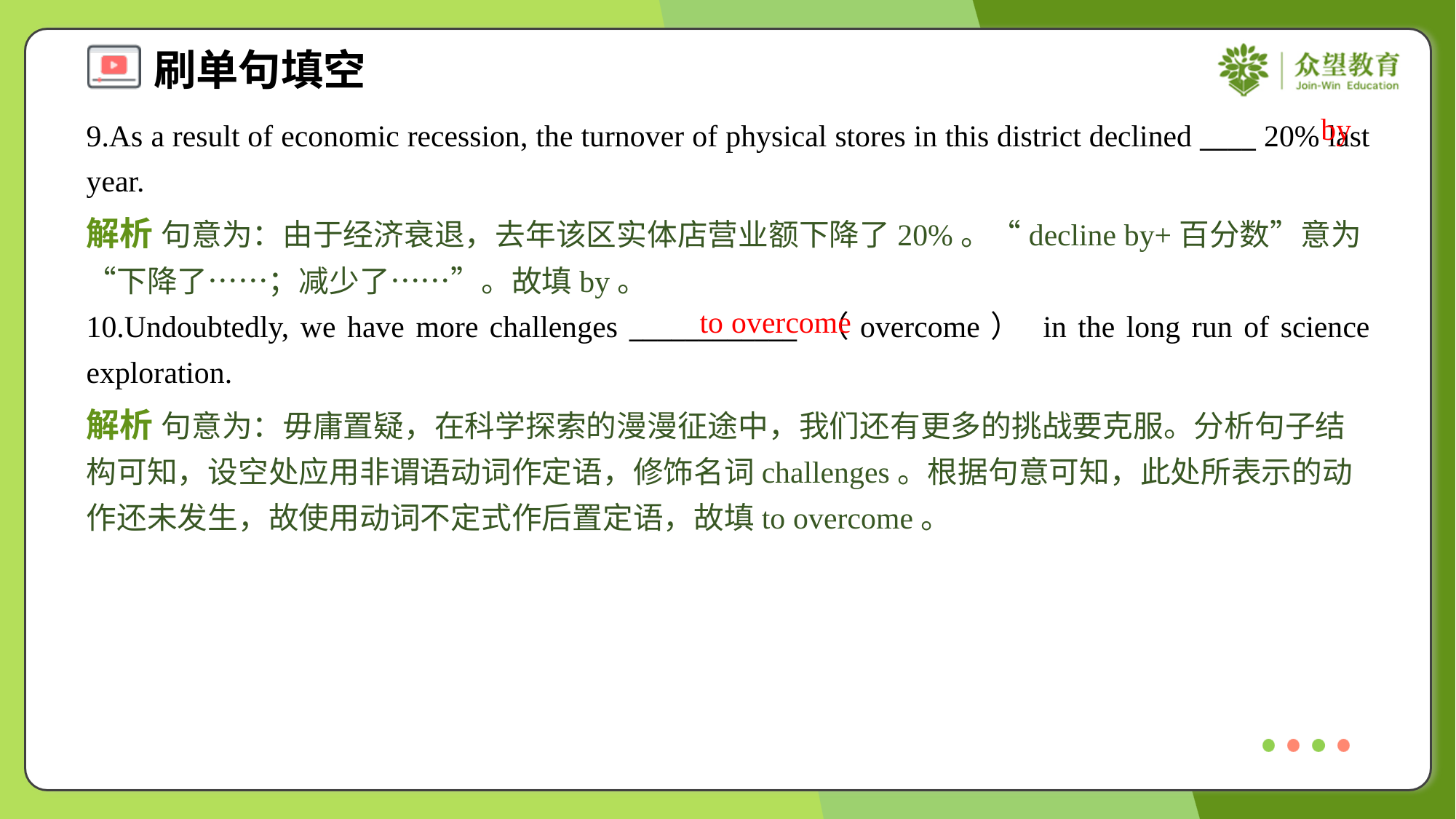

by
9.As a result of economic recession, the turnover of physical stores in this district declined ____ 20% last year.
解析 句意为：由于经济衰退，去年该区实体店营业额下降了20%。“decline by+百分数”意为“下降了……；减少了……”。故填by。
to overcome
10.Undoubtedly, we have more challenges ____________ （overcome） in the long run of science exploration.
解析 句意为：毋庸置疑，在科学探索的漫漫征途中，我们还有更多的挑战要克服。分析句子结构可知，设空处应用非谓语动词作定语，修饰名词challenges。根据句意可知，此处所表示的动作还未发生，故使用动词不定式作后置定语，故填to overcome。